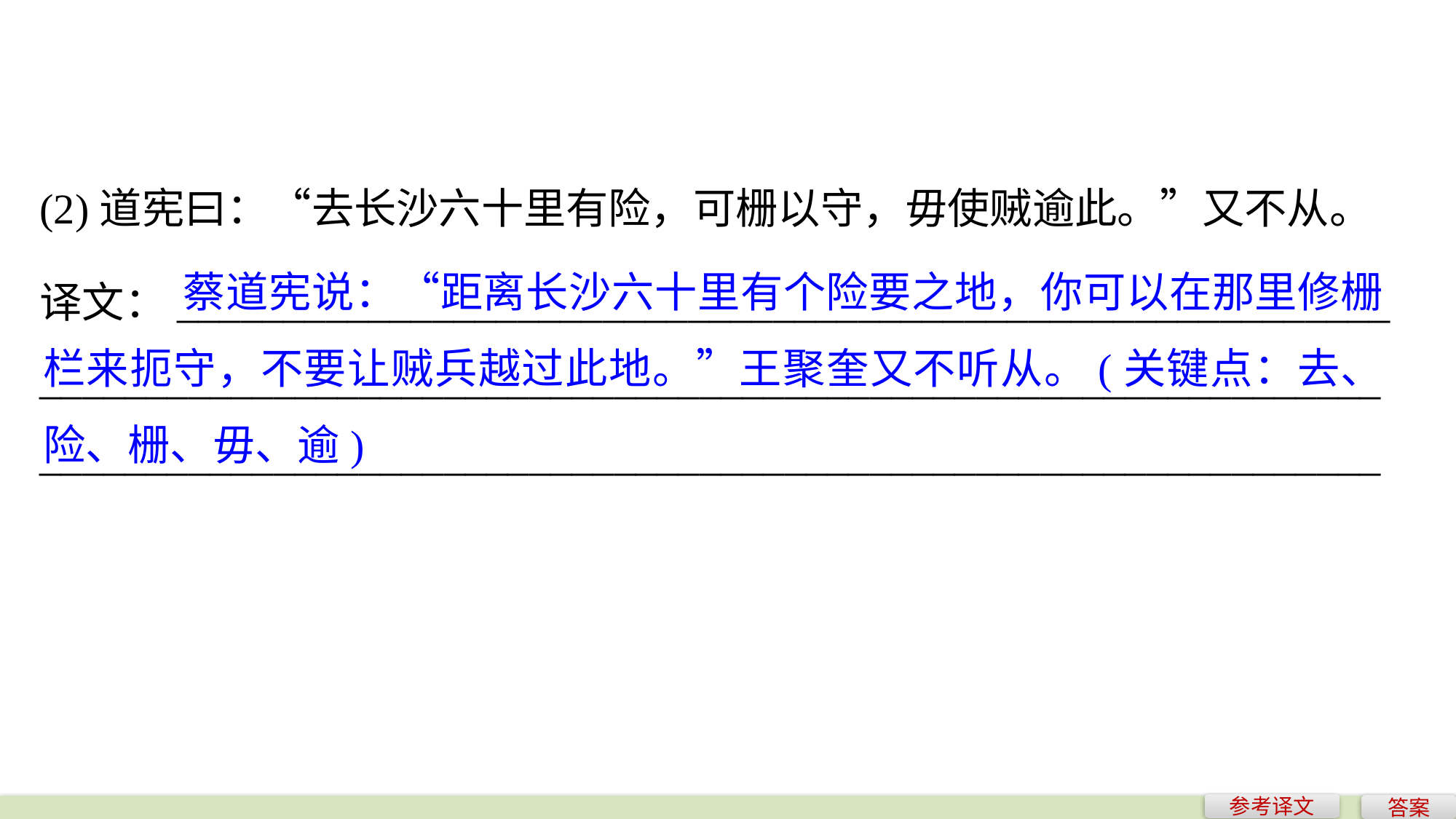

(2)道宪曰：“去长沙六十里有险，可栅以守，毋使贼逾此。”又不从。
	  蔡道宪说：“距离长沙六十里有个险要之地，你可以在那里修栅栏来扼守，不要让贼兵越过此地。”王聚奎又不听从。(关键点：去、险、栅、毋、逾)
译文：_________________________________________________________
_______________________________________________________________
_______________________________________________________________
参考译文
答案